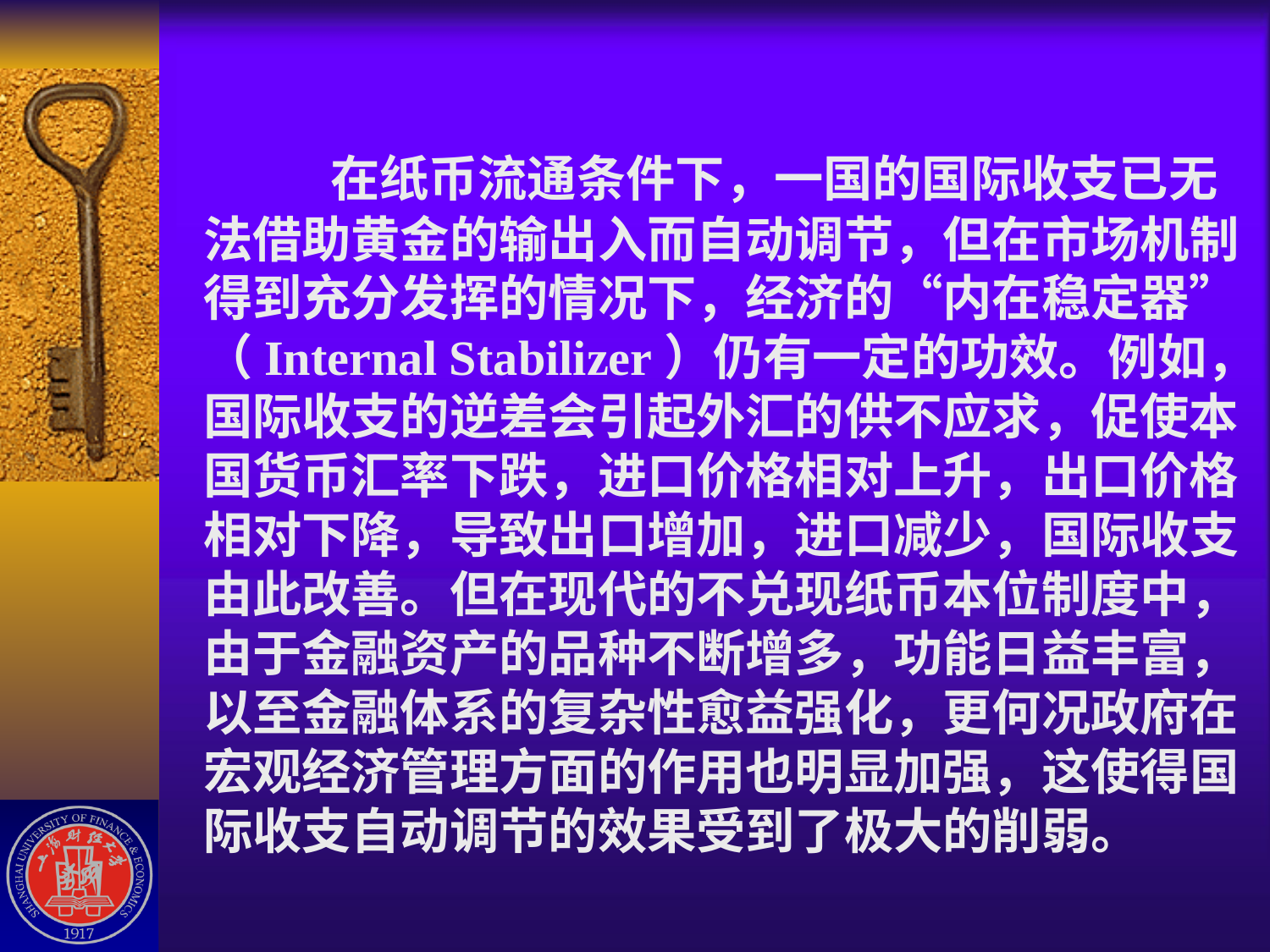

# 在纸币流通条件下，一国的国际收支已无法借助黄金的输出入而自动调节，但在市场机制得到充分发挥的情况下，经济的“内在稳定器”（Internal Stabilizer）仍有一定的功效。例如，国际收支的逆差会引起外汇的供不应求，促使本国货币汇率下跌，进口价格相对上升，出口价格相对下降，导致出口增加，进口减少，国际收支由此改善。但在现代的不兑现纸币本位制度中，由于金融资产的品种不断增多，功能日益丰富，以至金融体系的复杂性愈益强化，更何况政府在宏观经济管理方面的作用也明显加强，这使得国际收支自动调节的效果受到了极大的削弱。